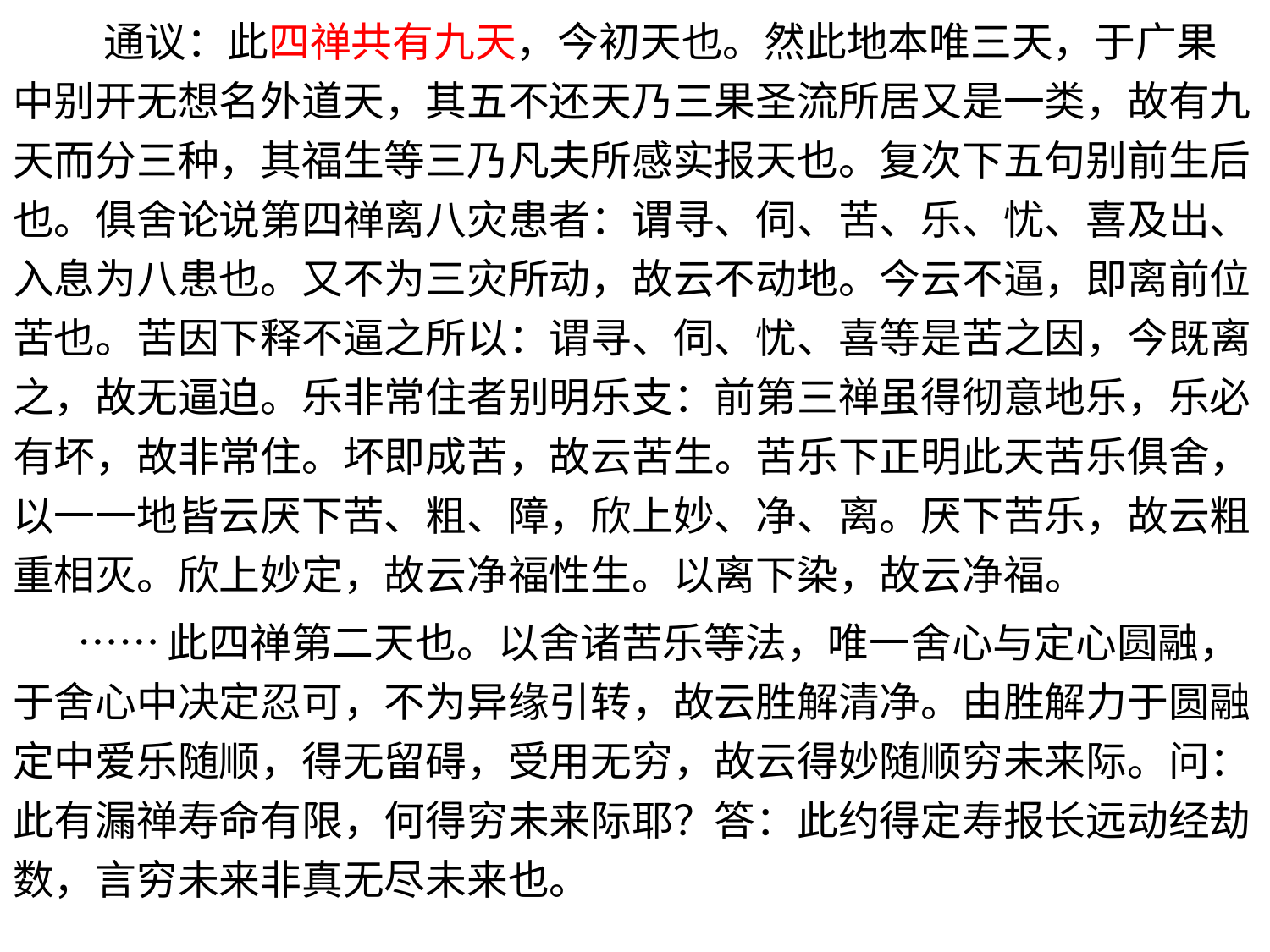

通议：此四禅共有九天，今初天也。然此地本唯三天，于广果中别开无想名外道天，其五不还天乃三果圣流所居又是一类，故有九天而分三种，其福生等三乃凡夫所感实报天也。复次下五句别前生后也。俱舍论说第四禅离八灾患者：谓寻、伺、苦、乐、忧、喜及出、入息为八患也。又不为三灾所动，故云不动地。今云不逼，即离前位苦也。苦因下释不逼之所以：谓寻、伺、忧、喜等是苦之因，今既离之，故无逼迫。乐非常住者别明乐支：前第三禅虽得彻意地乐，乐必有坏，故非常住。坏即成苦，故云苦生。苦乐下正明此天苦乐俱舍，以一一地皆云厌下苦、粗、障，欣上妙、净、离。厌下苦乐，故云粗重相灭。欣上妙定，故云净福性生。以离下染，故云净福。
       ……此四禅第二天也。以舍诸苦乐等法，唯一舍心与定心圆融，于舍心中决定忍可，不为异缘引转，故云胜解清净。由胜解力于圆融定中爱乐随顺，得无留碍，受用无穷，故云得妙随顺穷未来际。问：此有漏禅寿命有限，何得穷未来际耶？答：此约得定寿报长远动经劫数，言穷未来非真无尽未来也。